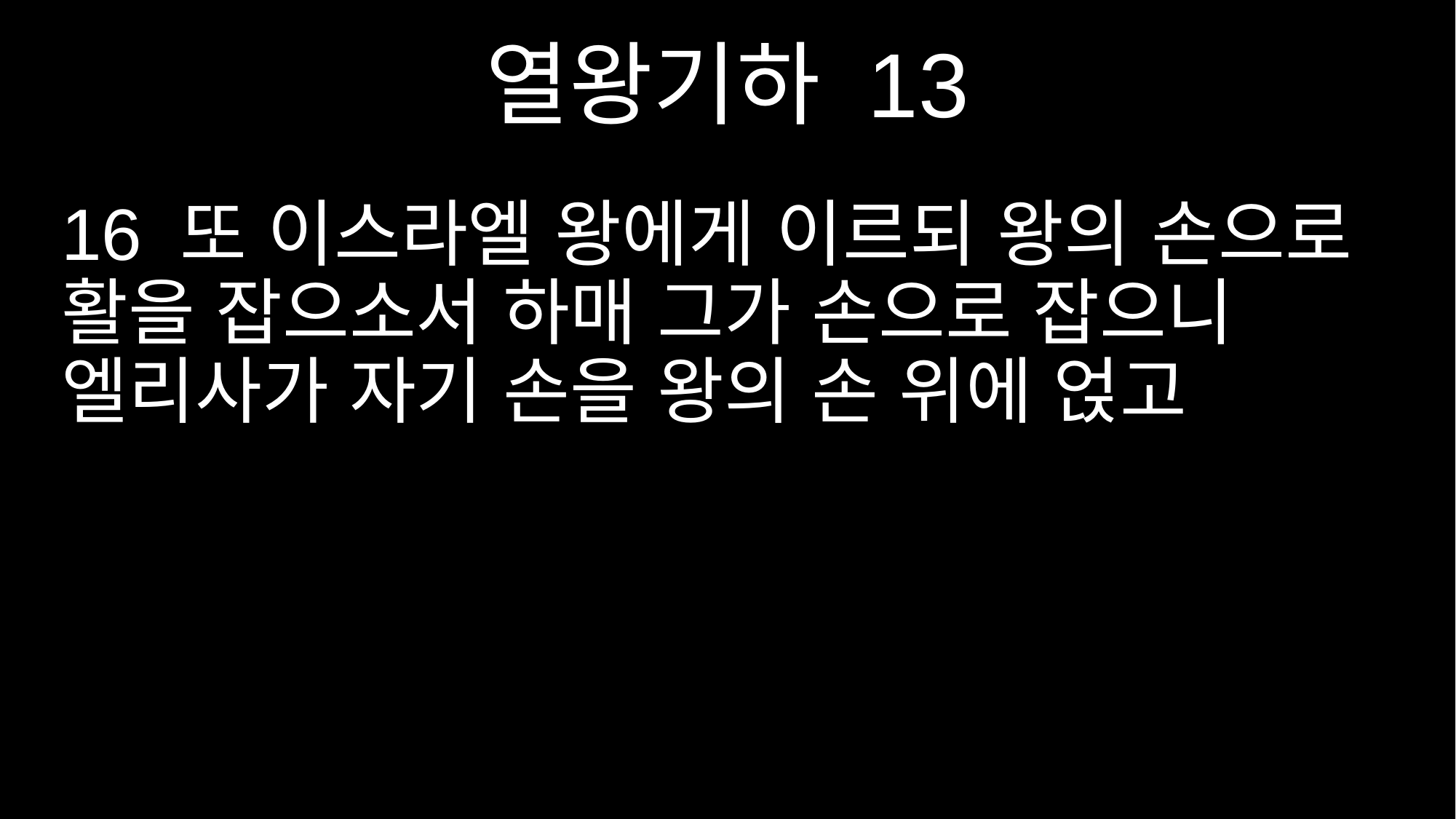

열왕기하 13
16 또 이스라엘 왕에게 이르되 왕의 손으로 활을 잡으소서 하매 그가 손으로 잡으니 엘리사가 자기 손을 왕의 손 위에 얹고